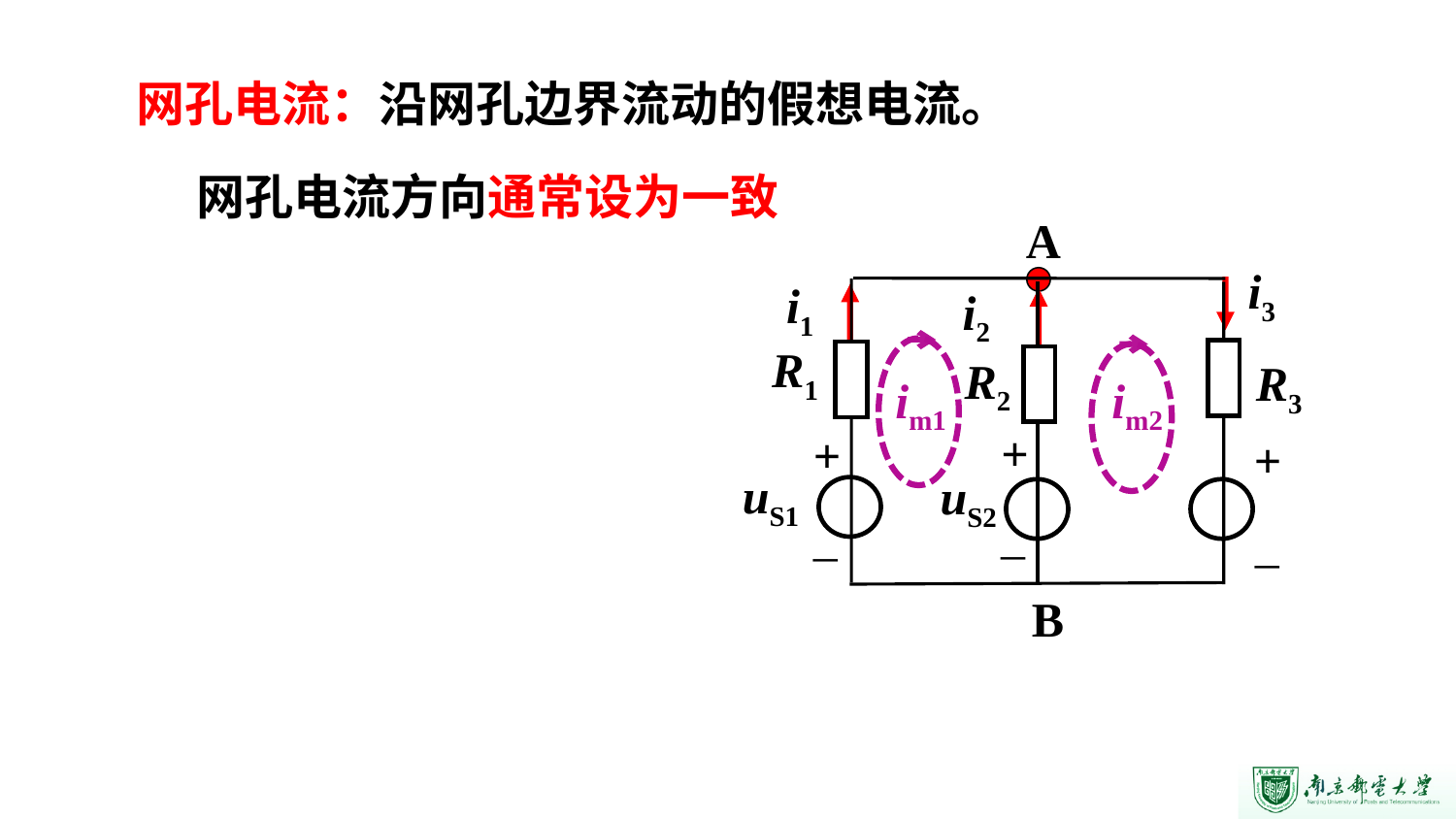

网孔电流：沿网孔边界流动的假想电流。
网孔电流方向通常设为一致
A

R1

R2
R3

+
+
+

–
–
–
B

i3

i1
i2

im1
im2
uS1
uS2